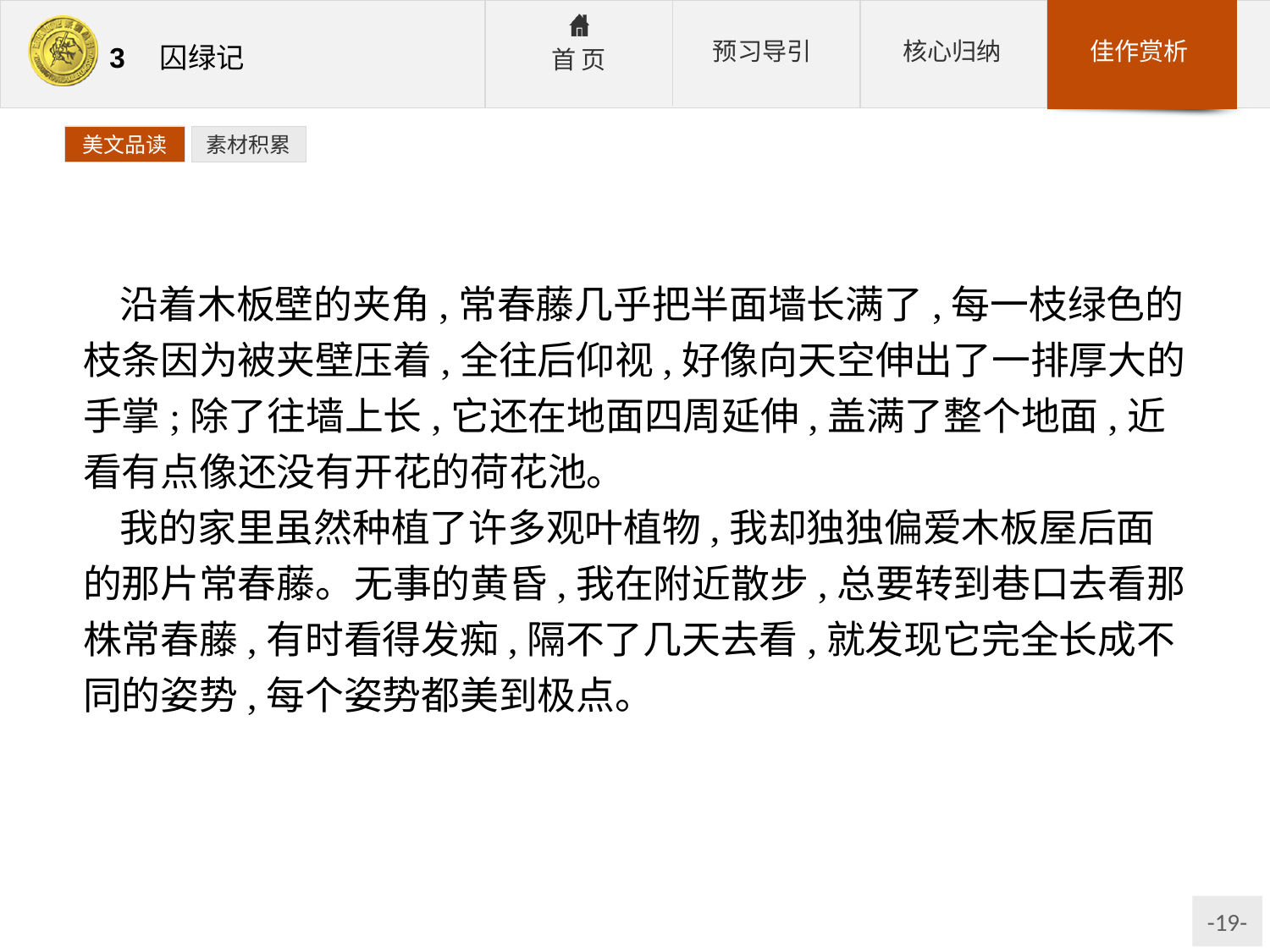

美文品读
素材积累
沿着木板壁的夹角,常春藤几乎把半面墙长满了,每一枝绿色的枝条因为被夹壁压着,全往后仰视,好像向天空伸出了一排厚大的手掌;除了往墙上长,它还在地面四周延伸,盖满了整个地面,近看有点像还没有开花的荷花池。
我的家里虽然种植了许多观叶植物,我却独独偏爱木板屋后面的那片常春藤。无事的黄昏,我在附近散步,总要转到巷口去看那株常春藤,有时看得发痴,隔不了几天去看,就发现它完全长成不同的姿势,每个姿势都美到极点。